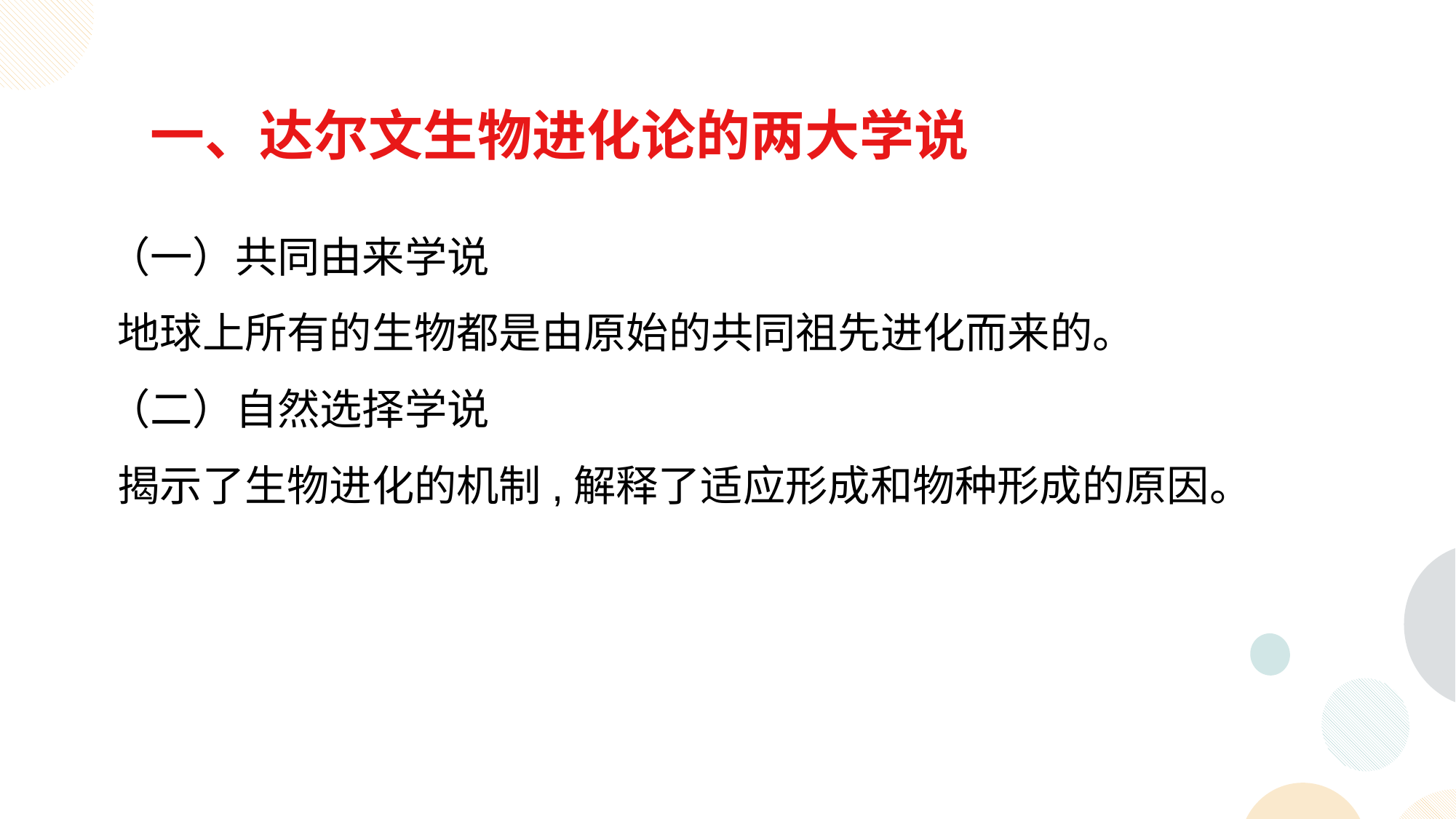

一、达尔文生物进化论的两大学说
   （一）共同由来学说
    地球上所有的生物都是由原始的共同祖先进化而来的。
   （二）自然选择学说
    揭示了生物进化的机制,解释了适应形成和物种形成的原因。